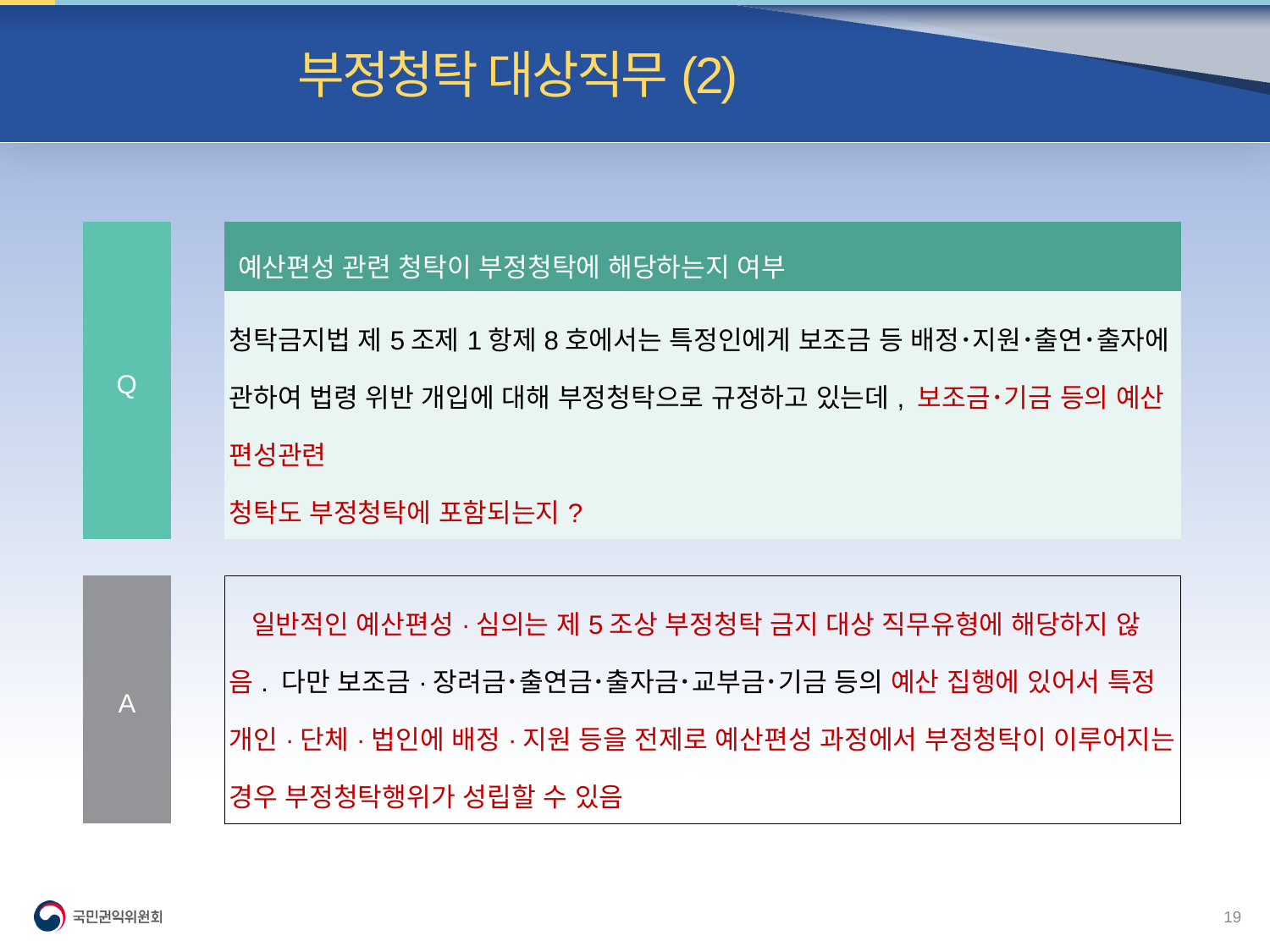

빈발 질의| 부정청탁 대상직무(2)

| Q |  | 예산편성 관련 청탁이 부정청탁에 해당하는지 여부 |
| --- | --- | --- |
|  |  | 청탁금지법 제5조제1항제8호에서는 특정인에게 보조금 등 배정･지원･출연･출자에 관하여 법령 위반 개입에 대해 부정청탁으로 규정하고 있는데, 보조금･기금 등의 예산 편성관련 청탁도 부정청탁에 포함되는지? |
|  |  |  |
| A |  | 일반적인 예산편성·심의는 제5조상 부정청탁 금지 대상 직무유형에 해당하지 않음. 다만 보조금·장려금･출연금･출자금･교부금･기금 등의 예산 집행에 있어서 특정 개인·단체·법인에 배정·지원 등을 전제로 예산편성 과정에서 부정청탁이 이루어지는 경우 부정청탁행위가 성립할 수 있음 |

19